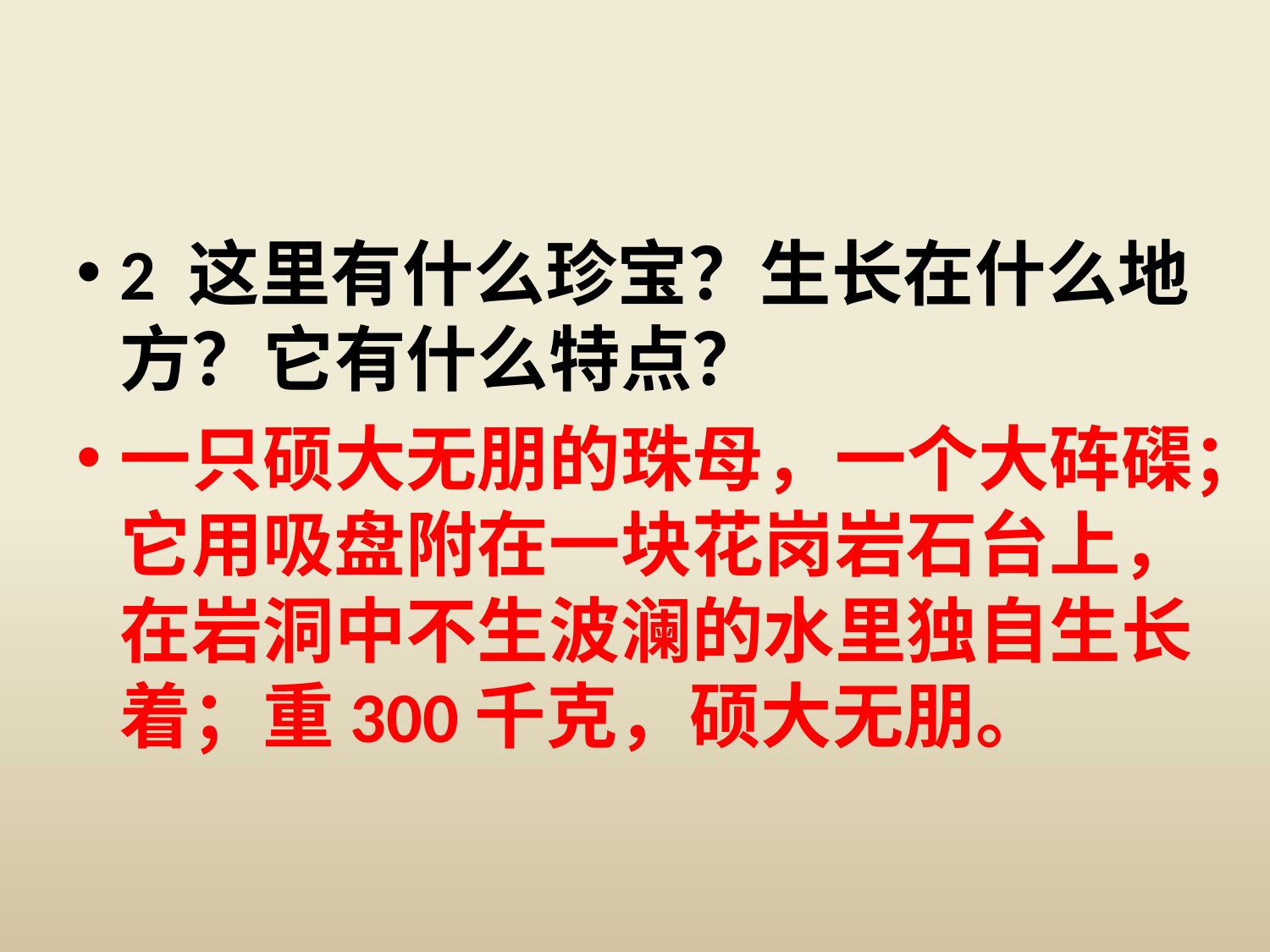

#
2 这里有什么珍宝？生长在什么地方？它有什么特点？
一只硕大无朋的珠母，一个大砗磲；它用吸盘附在一块花岗岩石台上，在岩洞中不生波澜的水里独自生长着；重300千克，硕大无朋。